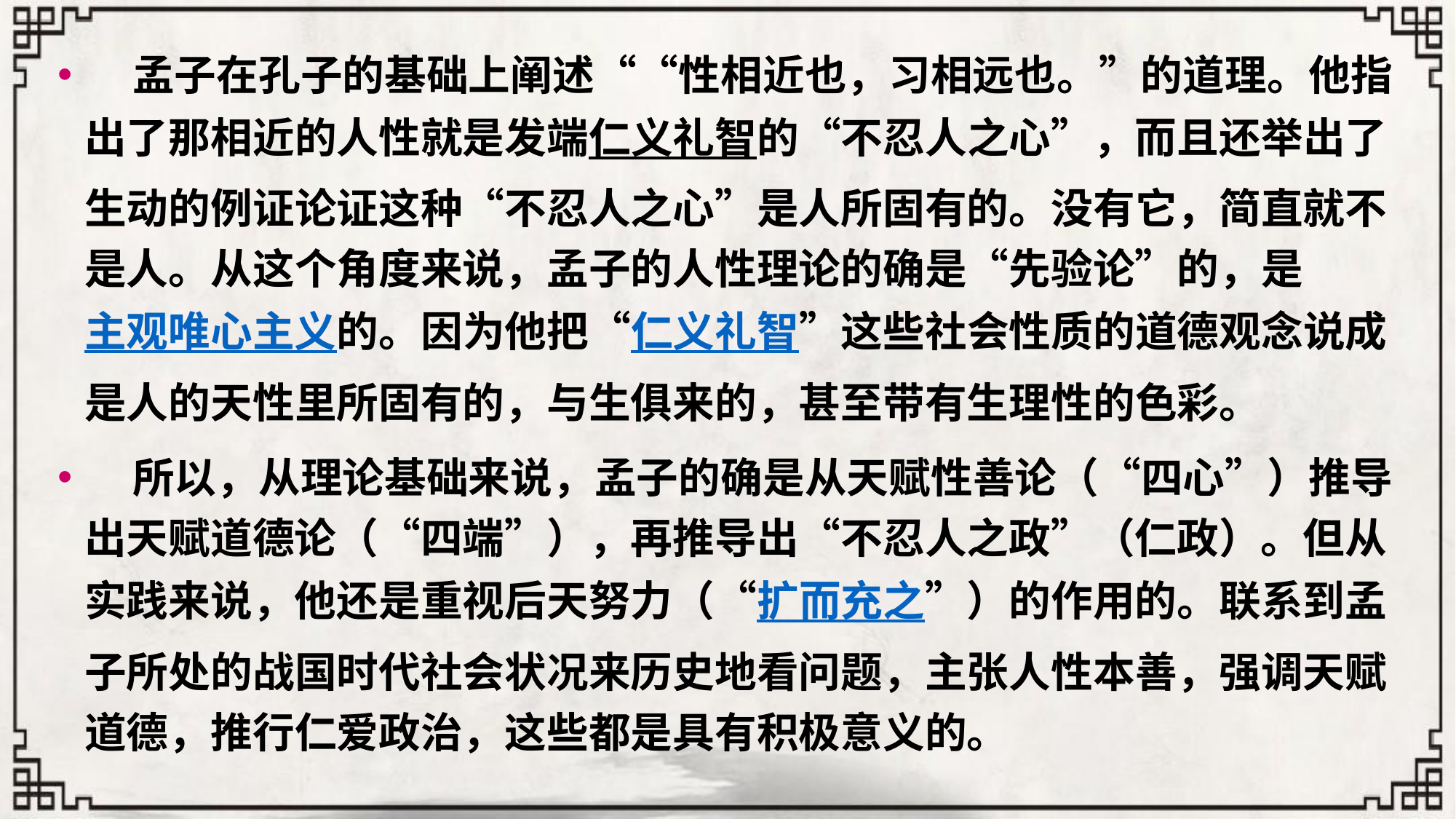

孟子在孔子的基础上阐述““性相近也，习相远也。”的道理。他指出了那相近的人性就是发端仁义礼智的“不忍人之心”，而且还举出了生动的例证论证这种“不忍人之心”是人所固有的。没有它，简直就不是人。从这个角度来说，孟子的人性理论的确是“先验论”的，是主观唯心主义的。因为他把“仁义礼智”这些社会性质的道德观念说成是人的天性里所固有的，与生俱来的，甚至带有生理性的色彩。
    所以，从理论基础来说，孟子的确是从天赋性善论（“四心”）推导出天赋道德论（“四端”），再推导出“不忍人之政”（仁政）。但从实践来说，他还是重视后天努力（“扩而充之”）的作用的。联系到孟子所处的战国时代社会状况来历史地看问题，主张人性本善，强调天赋道德，推行仁爱政治，这些都是具有积极意义的。